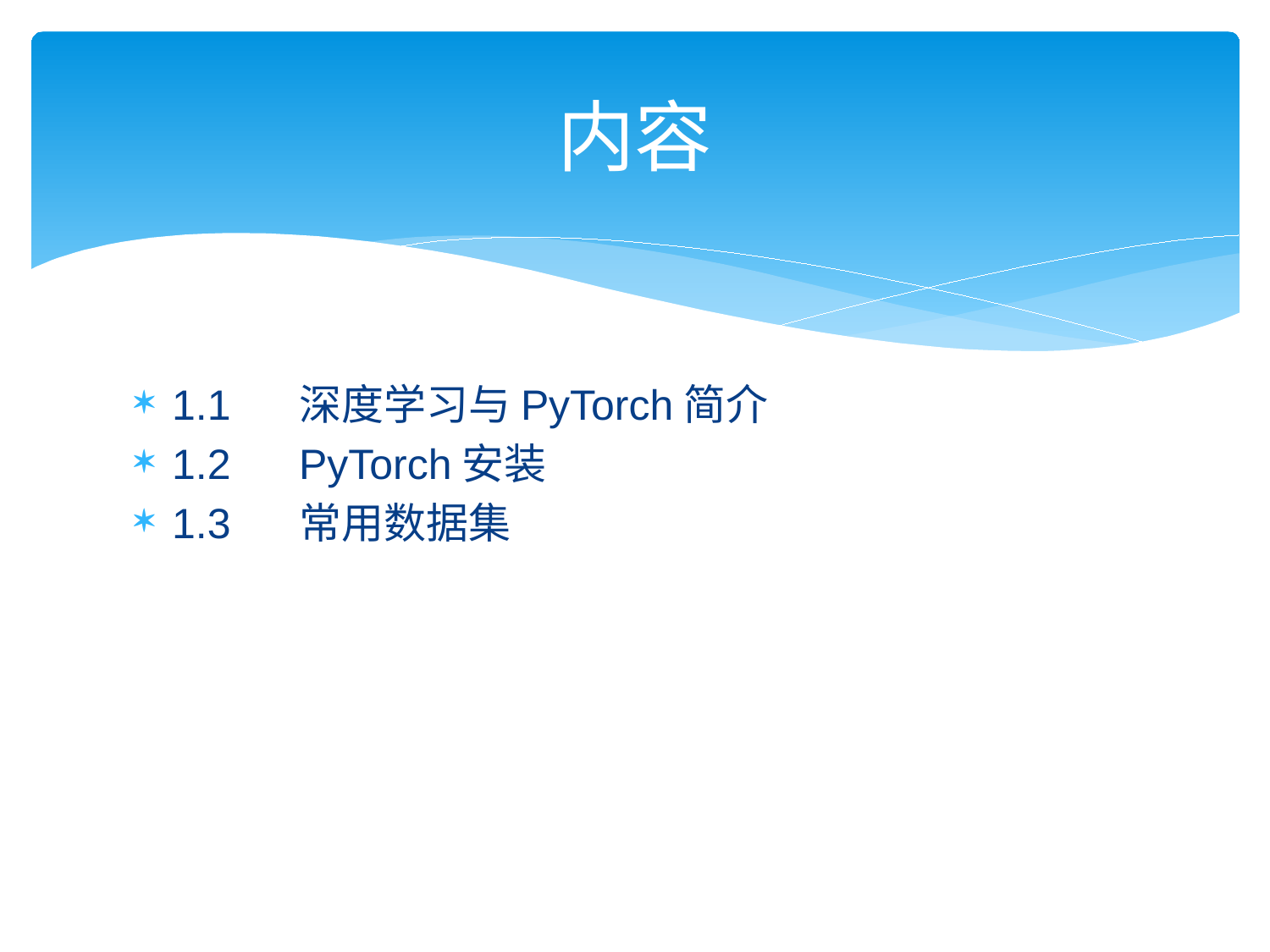

# 内容
1.1	深度学习与PyTorch简介
1.2	PyTorch安装
1.3	常用数据集